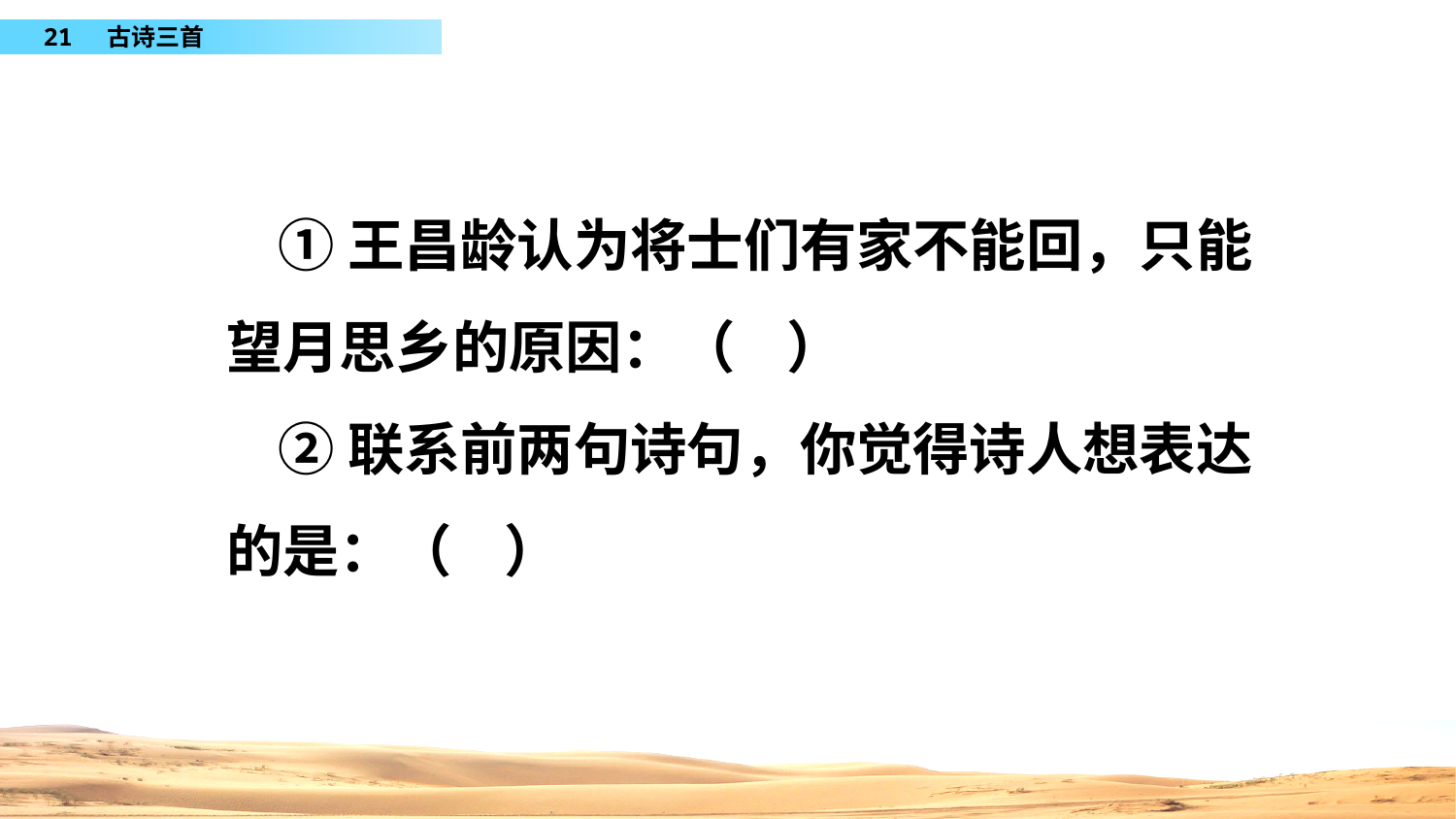

①王昌龄认为将士们有家不能回，只能望月思乡的原因：（    ）
    ②联系前两句诗句，你觉得诗人想表达的是：（    ）